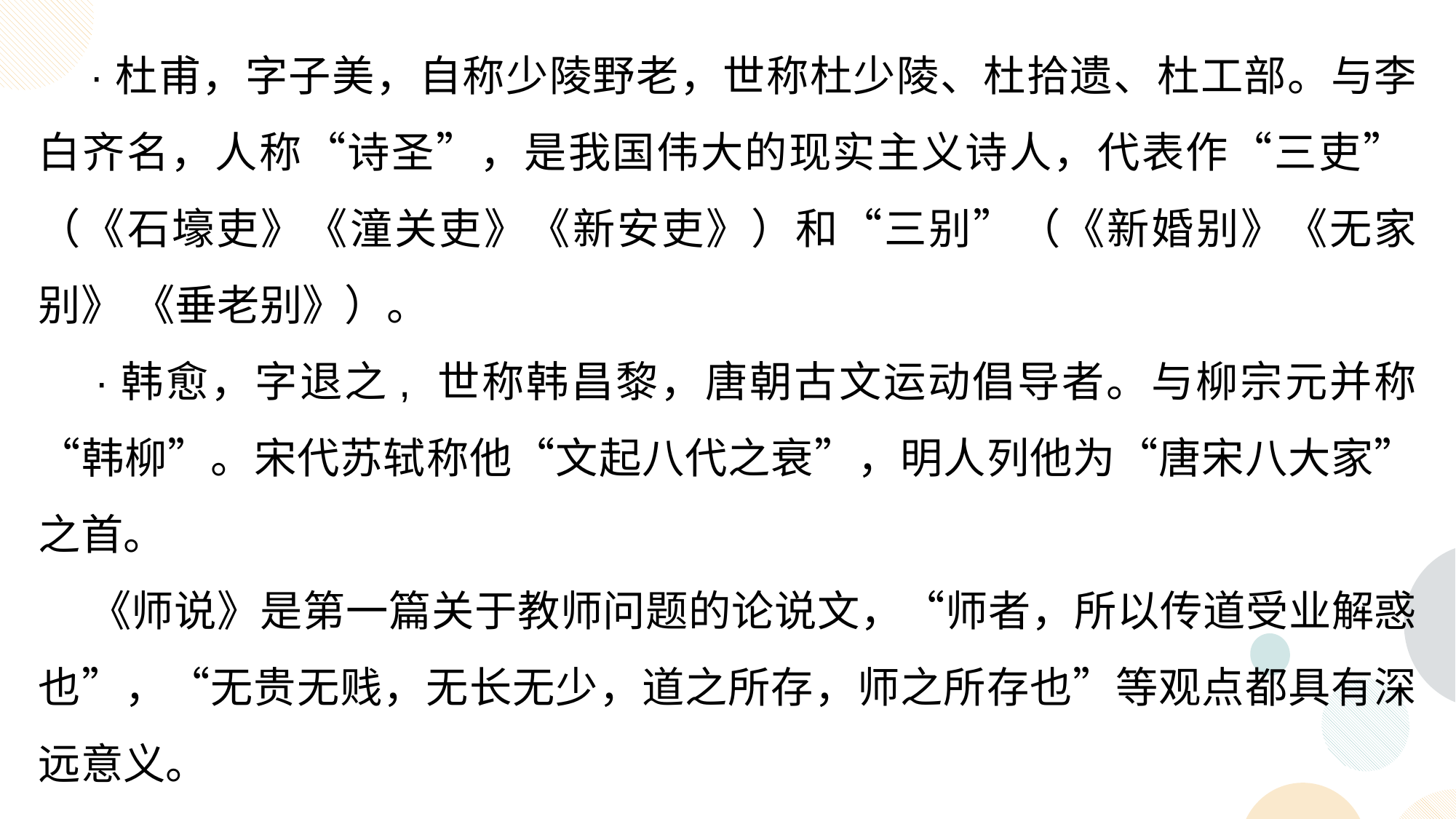

·杜甫，字子美，自称少陵野老，世称杜少陵、杜拾遗、杜工部。与李白齐名，人称“诗圣”，是我国伟大的现实主义诗人，代表作“三吏”  （《石壕吏》《潼关吏》《新安吏》）和“三别”（《新婚别》《无家别》 《垂老别》）。
    ·韩愈，字退之, 世称韩昌黎，唐朝古文运动倡导者。与柳宗元并称“韩柳”。宋代苏轼称他“文起八代之衰”，明人列他为“唐宋八大家”之首。
    《师说》是第一篇关于教师问题的论说文，“师者，所以传道受业解惑也”，“无贵无贱，无长无少，道之所存，师之所存也”等观点都具有深远意义。